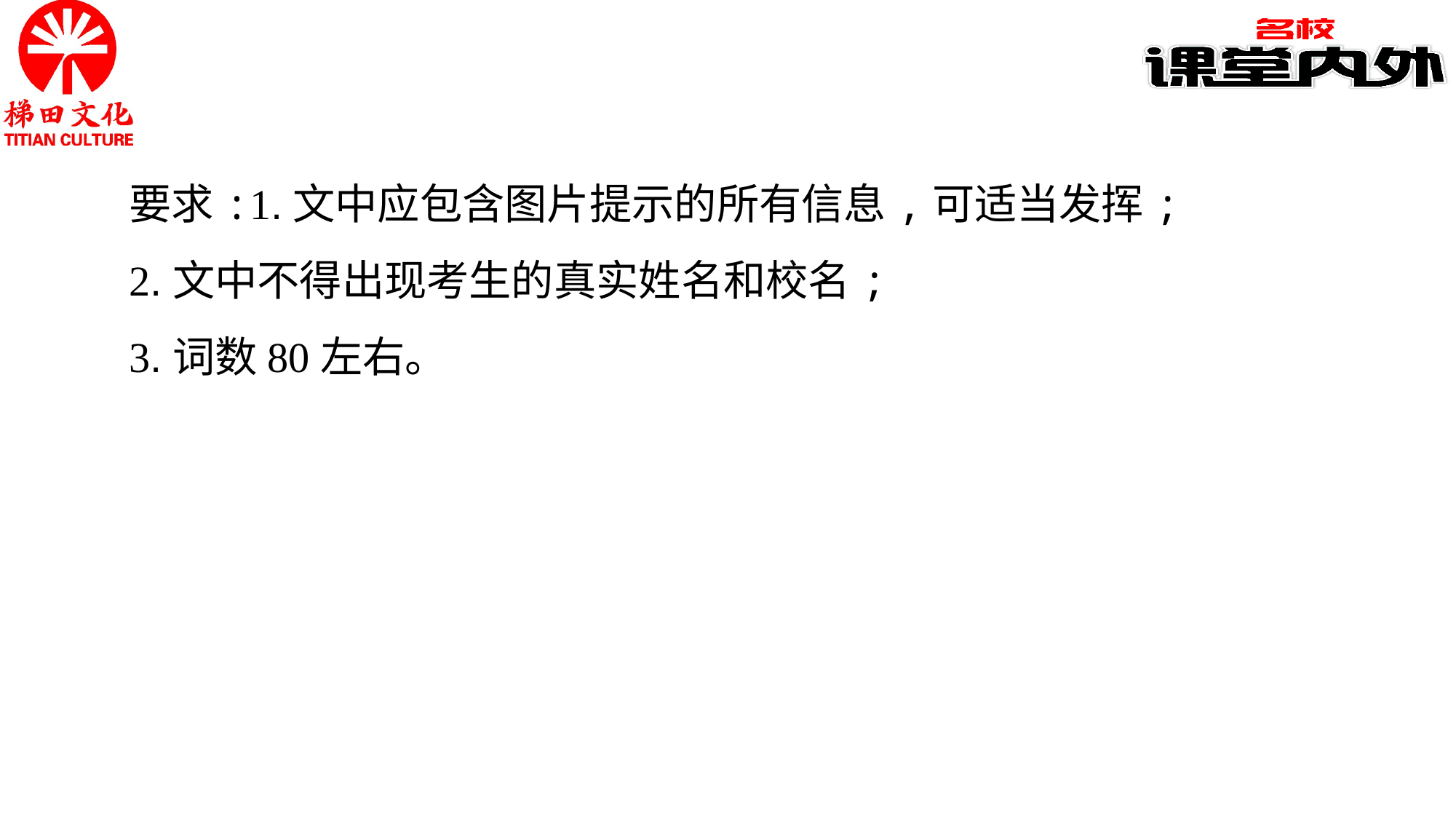

要求:1.文中应包含图片提示的所有信息,可适当发挥;
2.文中不得出现考生的真实姓名和校名;
3.词数80左右。